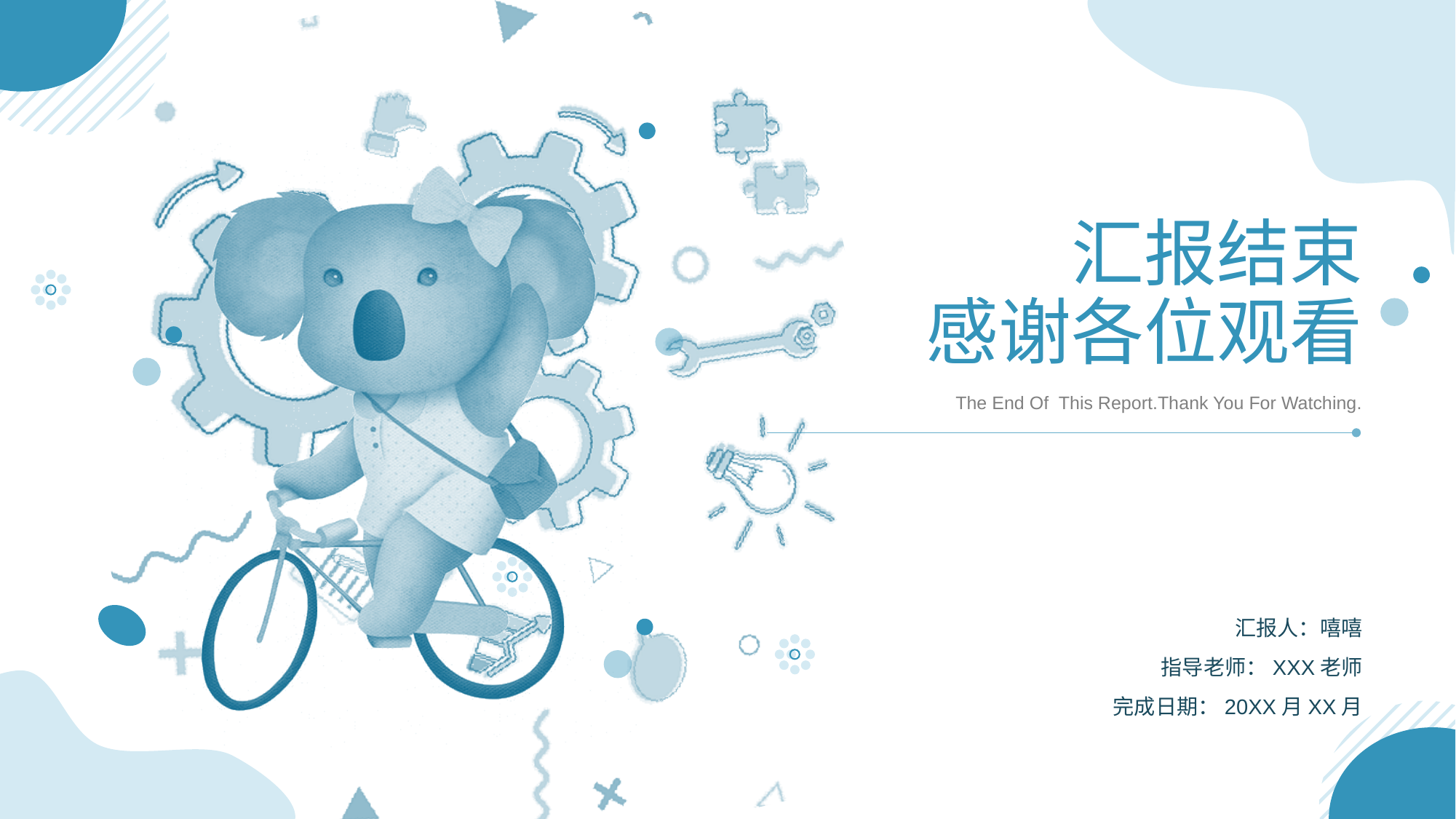

# 汇报结束 感谢各位观看
The End Of  This Report.Thank You For Watching.
汇报人：嘻嘻
指导老师：XXX老师
完成日期：20XX月XX月